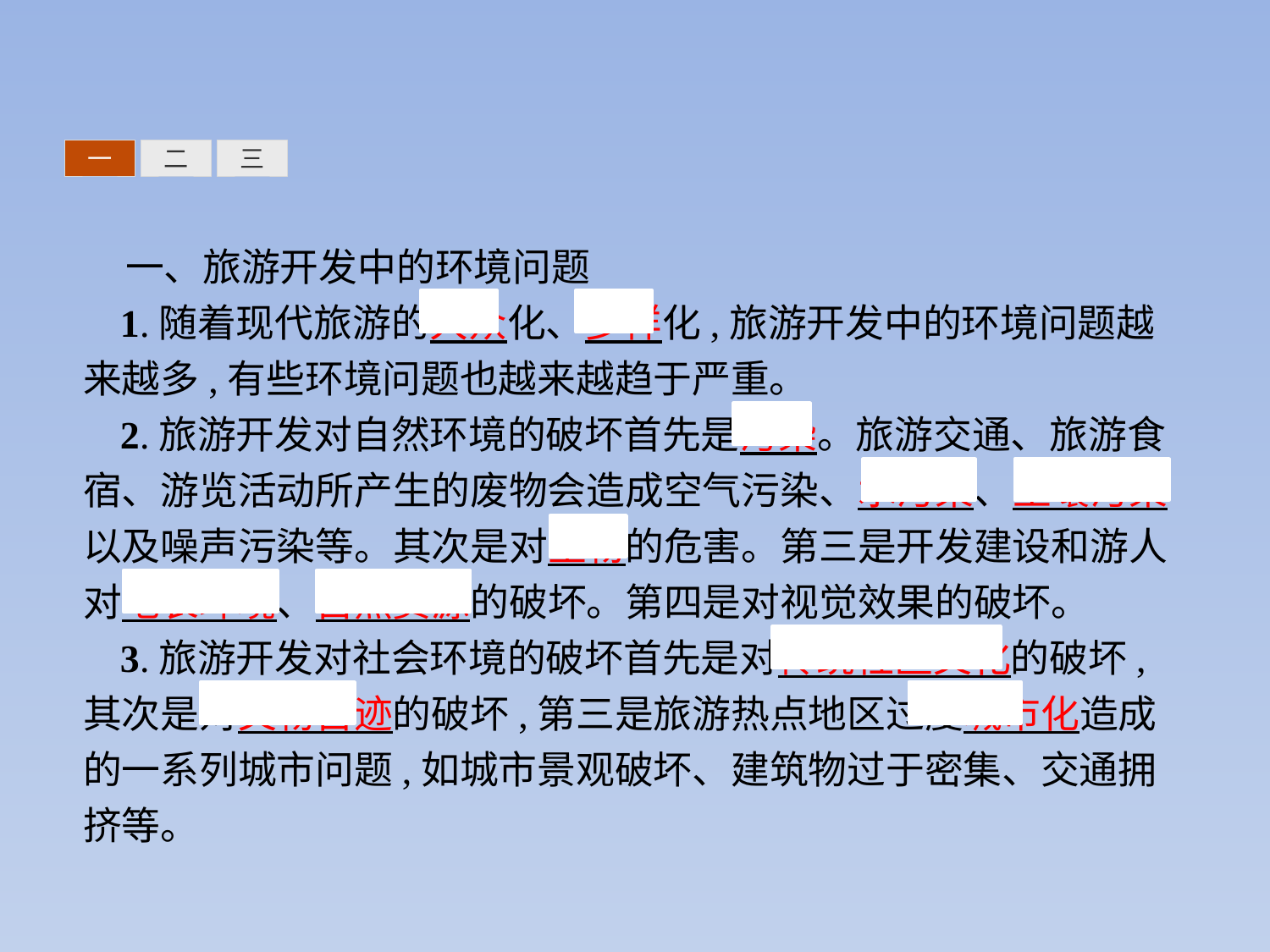

三
一
二
一、旅游开发中的环境问题
1.随着现代旅游的大众化、多样化,旅游开发中的环境问题越来越多,有些环境问题也越来越趋于严重。
2.旅游开发对自然环境的破坏首先是污染。旅游交通、旅游食宿、游览活动所产生的废物会造成空气污染、水污染、土壤污染以及噪声污染等。其次是对生物的危害。第三是开发建设和游人对地表环境、自然资源的破坏。第四是对视觉效果的破坏。
3.旅游开发对社会环境的破坏首先是对传统社区文化的破坏,其次是对文物古迹的破坏,第三是旅游热点地区过度城市化造成的一系列城市问题,如城市景观破坏、建筑物过于密集、交通拥挤等。